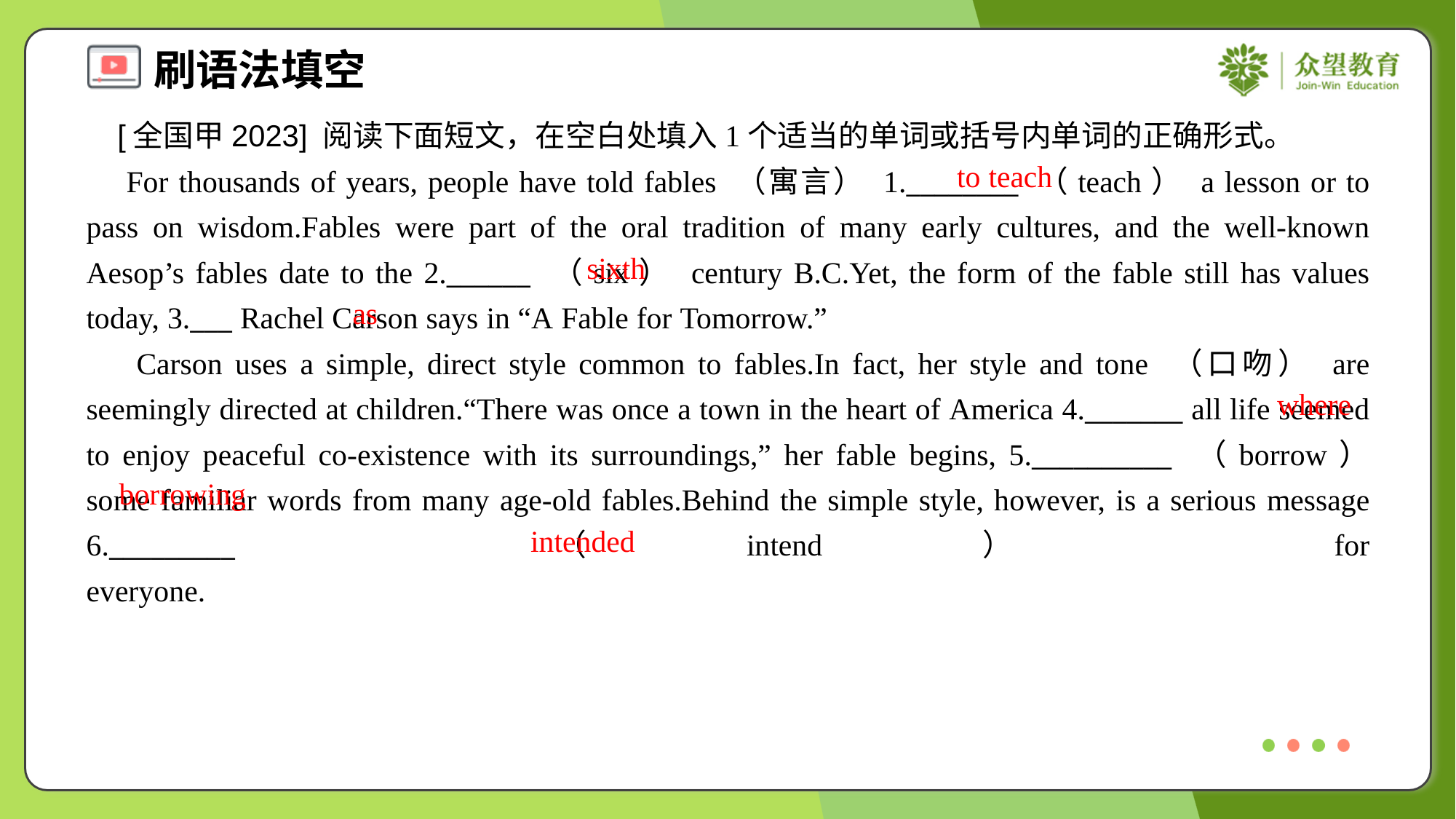

[全国甲2023] 阅读下面短文，在空白处填入1个适当的单词或括号内单词的正确形式。
    For thousands of years, people have told fables （寓言） 1.________ （teach） a lesson or to pass on wisdom.Fables were part of the oral tradition of many early cultures, and the well-known Aesop’s fables date to the 2.______ （six） century B.C.Yet, the form of the fable still has values today, 3.___ Rachel Carson says in “A Fable for Tomorrow.”
    Carson uses a simple, direct style common to fables.In fact, her style and tone （口吻） are seemingly directed at children.“There was once a town in the heart of America 4._______ all life seemed to enjoy peaceful co-existence with its surroundings,” her fable begins, 5.__________ （borrow） some familiar words from many age-old fables.Behind the simple style, however, is a serious message 6._________ （intend） for everyone.#1.2
to teach
sixth
as
where
borrowing
intended